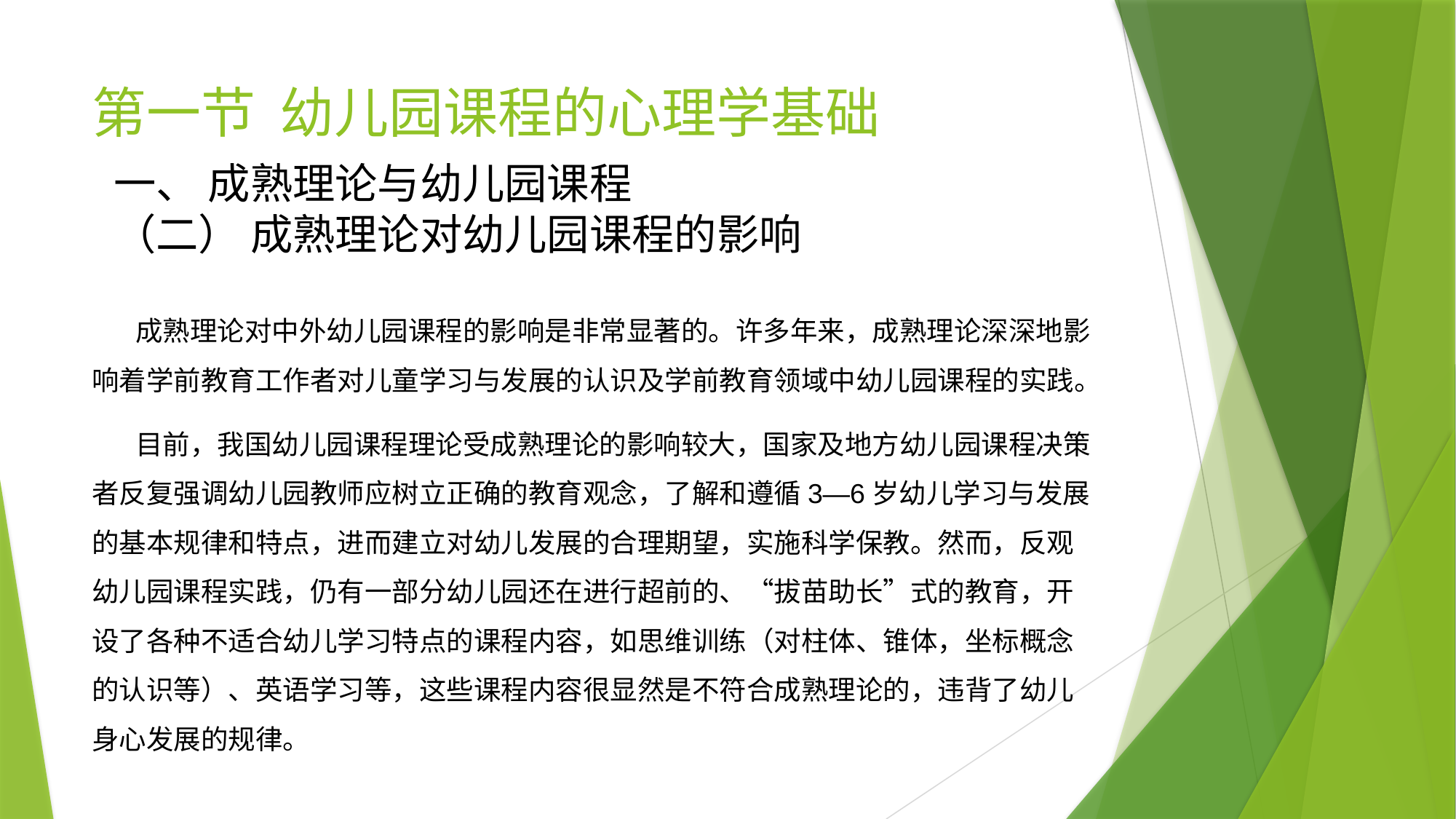

# 第一节  幼儿园课程的心理学基础
一、 成熟理论与幼儿园课程
（二） 成熟理论对幼儿园课程的影响
      成熟理论对中外幼儿园课程的影响是非常显著的。许多年来，成熟理论深深地影响着学前教育工作者对儿童学习与发展的认识及学前教育领域中幼儿园课程的实践。
      目前，我国幼儿园课程理论受成熟理论的影响较大，国家及地方幼儿园课程决策者反复强调幼儿园教师应树立正确的教育观念，了解和遵循3—6岁幼儿学习与发展的基本规律和特点，进而建立对幼儿发展的合理期望，实施科学保教。然而，反观幼儿园课程实践，仍有一部分幼儿园还在进行超前的、“拔苗助长”式的教育，开设了各种不适合幼儿学习特点的课程内容，如思维训练（对柱体、锥体，坐标概念的认识等）、英语学习等，这些课程内容很显然是不符合成熟理论的，违背了幼儿身心发展的规律。